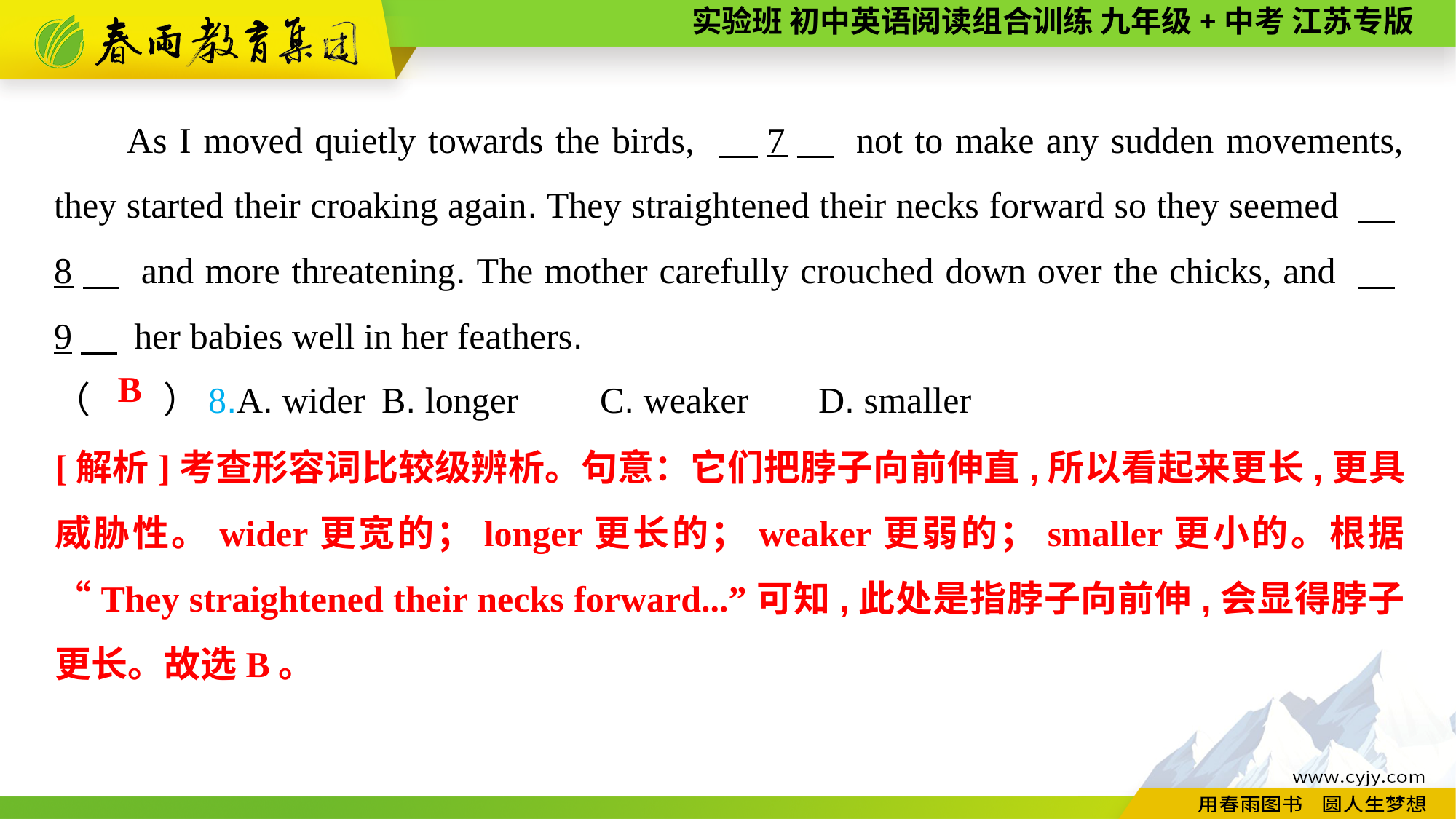

As I moved quietly towards the birds, 　7　 not to make any sudden movements, they started their croaking again. They straightened their necks forward so they seemed 　8　 and more threatening. The mother carefully crouched down over the chicks, and 　9　 her babies well in her feathers.
（　　）8.A. wider	B. longer	C. weaker	D. smaller
B
[解析]考查形容词比较级辨析。句意：它们把脖子向前伸直,所以看起来更长,更具威胁性。wider更宽的；longer更长的；weaker更弱的；smaller更小的。根据“They straightened their necks forward...”可知,此处是指脖子向前伸,会显得脖子更长。故选B。